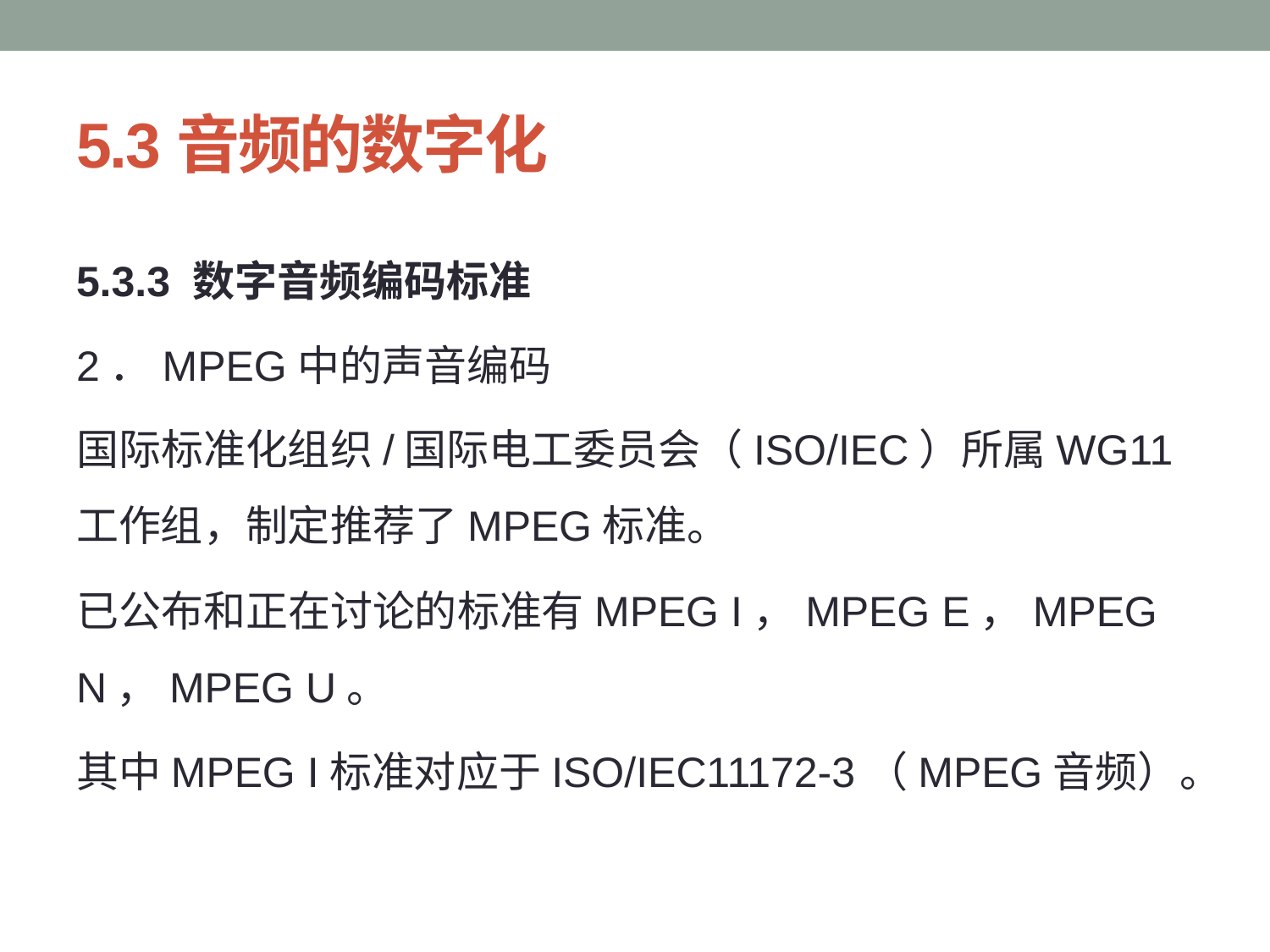

# 5.3音频的数字化
5.3.3 数字音频编码标准
2．MPEG中的声音编码
国际标准化组织/国际电工委员会（ISO/IEC）所属WG11工作组，制定推荐了MPEG标准。
已公布和正在讨论的标准有MPEG I，MPEG E，MPEG N，MPEG U。
其中MPEG I标准对应于ISO/IEC11172-3（MPEG音频）。